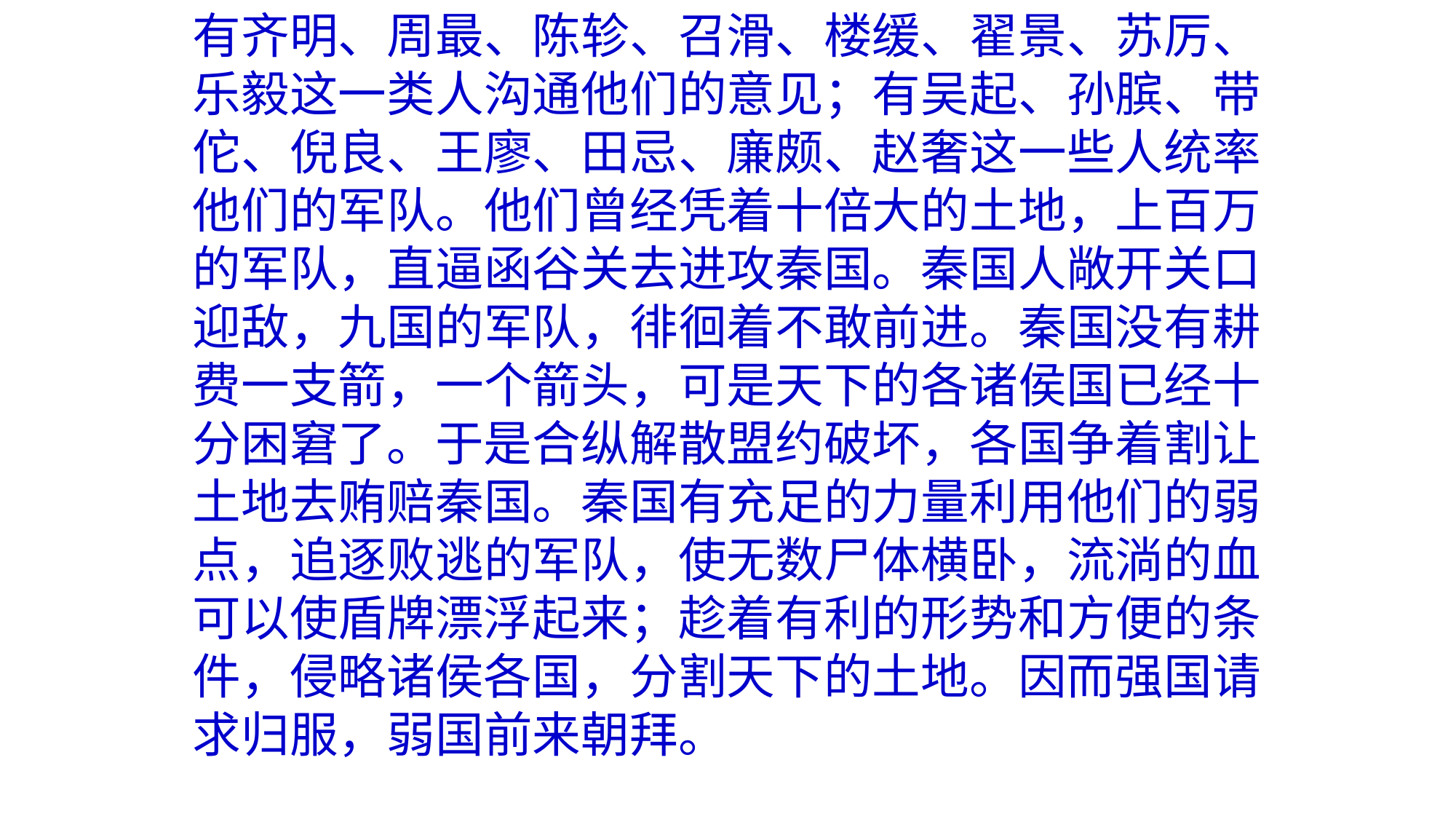

有齐明、周最、陈轸、召滑、楼缓、翟景、苏厉、乐毅这一类人沟通他们的意见；有吴起、孙膑、带佗、倪良、王廖、田忌、廉颇、赵奢这一些人统率他们的军队。他们曾经凭着十倍大的土地，上百万的军队，直逼函谷关去进攻秦国。秦国人敞开关口迎敌，九国的军队，徘徊着不敢前进。秦国没有耕费一支箭，一个箭头，可是天下的各诸侯国已经十分困窘了。于是合纵解散盟约破坏，各国争着割让 土地去贿赔秦国。秦国有充足的力量利用他们的弱点，追逐败逃的军队，使无数尸体横卧，流淌的血可以使盾牌漂浮起来；趁着有利的形势和方便的条件，侵略诸侯各国，分割天下的土地。因而强国请求归服，弱国前来朝拜。